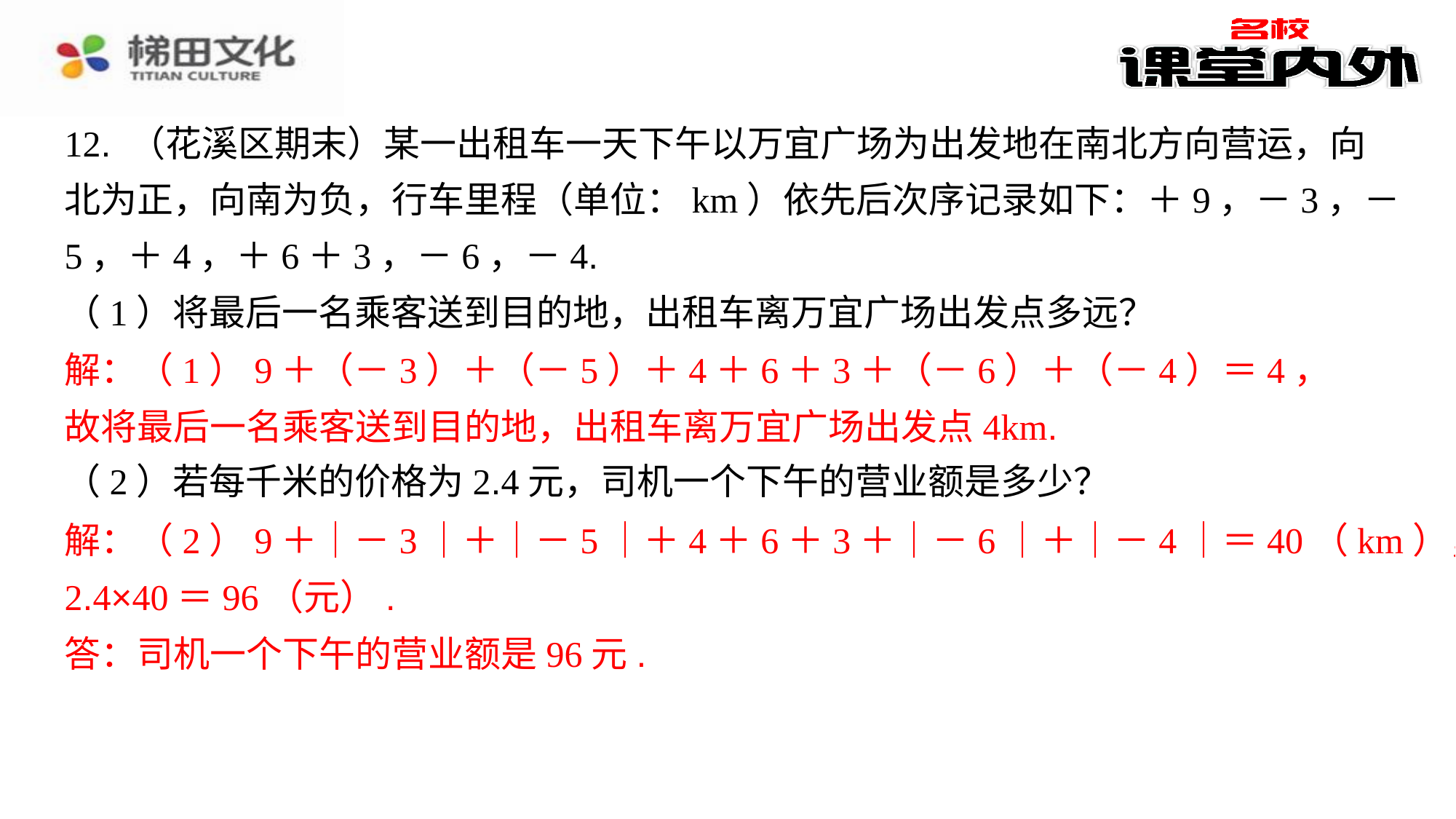

12. （花溪区期末）某一出租车一天下午以万宜广场为出发地在南北方向营运，向
北为正，向南为负，行车里程（单位：km）依先后次序记录如下：＋9，－3，－
5，＋4，＋6＋3，－6，－4.
（1）将最后一名乘客送到目的地，出租车离万宜广场出发点多远？
解：（1）9＋（－3）＋（－5）＋4＋6＋3＋（－6）＋（－4）＝4，
故将最后一名乘客送到目的地，出租车离万宜广场出发点4km.
（2）若每千米的价格为2.4元，司机一个下午的营业额是多少？
解：（2）9＋｜－3｜＋｜－5｜＋4＋6＋3＋｜－6｜＋｜－4｜＝40（km），
2.4×40＝96（元）.
答：司机一个下午的营业额是96元.
解：（1）9＋（－3）＋（－5）＋4＋6＋3＋（－6）＋（－4）＝4，
故将最后一名乘客送到目的地，出租车离万宜广场出发点4km.
解：（2）9＋｜－3｜＋｜－5｜＋4＋6＋3＋｜－6｜＋｜－4｜＝40（km），
2.4×40＝96（元）.
答：司机一个下午的营业额是96元.